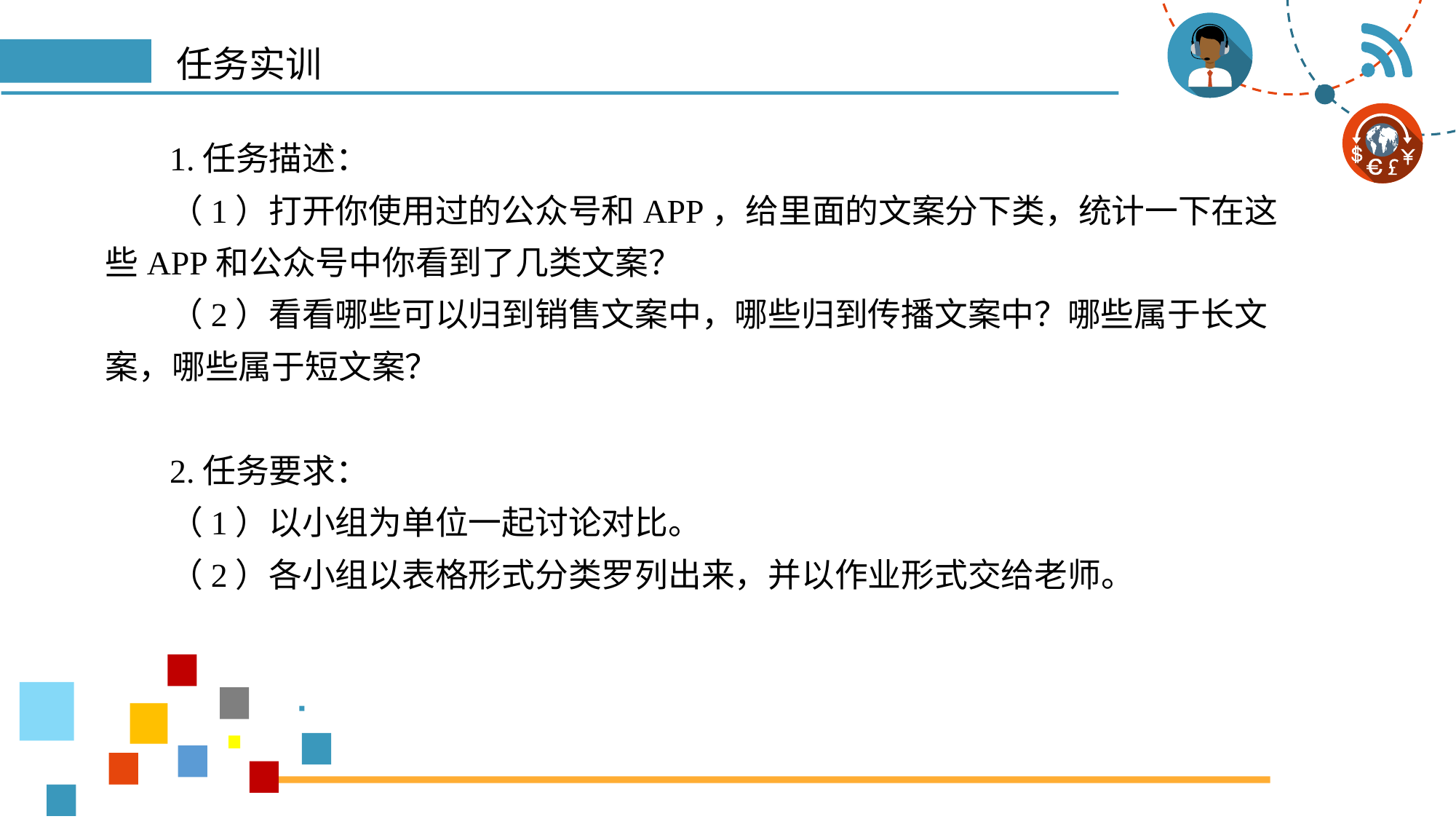

# 任务实训
1.任务描述：
（1）打开你使用过的公众号和APP，给里面的文案分下类，统计一下在这些APP和公众号中你看到了几类文案？
（2）看看哪些可以归到销售文案中，哪些归到传播文案中？哪些属于长文案，哪些属于短文案？

2.任务要求：
（1）以小组为单位一起讨论对比。
（2）各小组以表格形式分类罗列出来，并以作业形式交给老师。